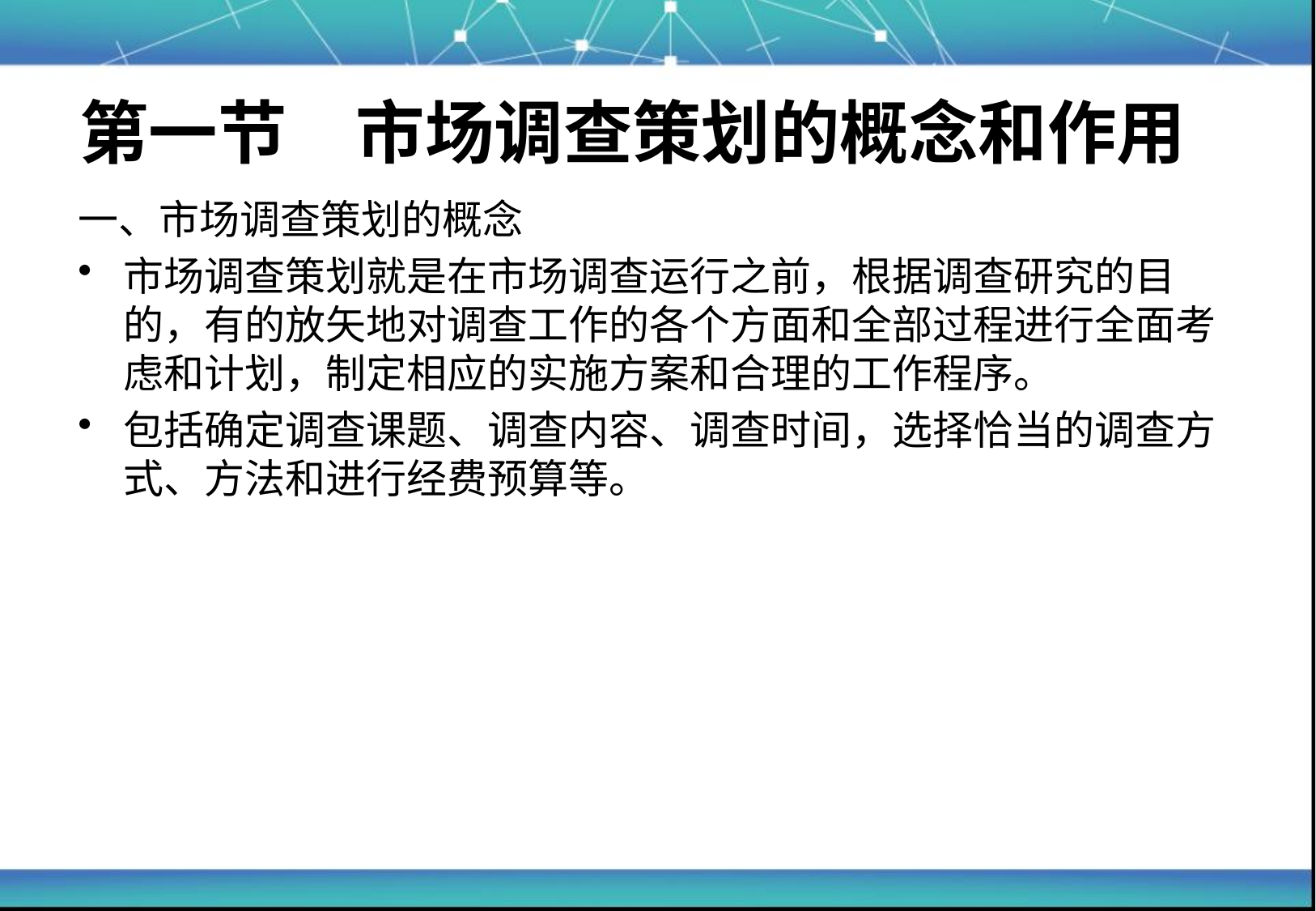

# 第一节　市场调查策划的概念和作用
一、市场调查策划的概念
市场调查策划就是在市场调查运行之前，根据调查研究的目的，有的放矢地对调查工作的各个方面和全部过程进行全面考虑和计划，制定相应的实施方案和合理的工作程序。
包括确定调查课题、调查内容、调查时间，选择恰当的调查方式、方法和进行经费预算等。